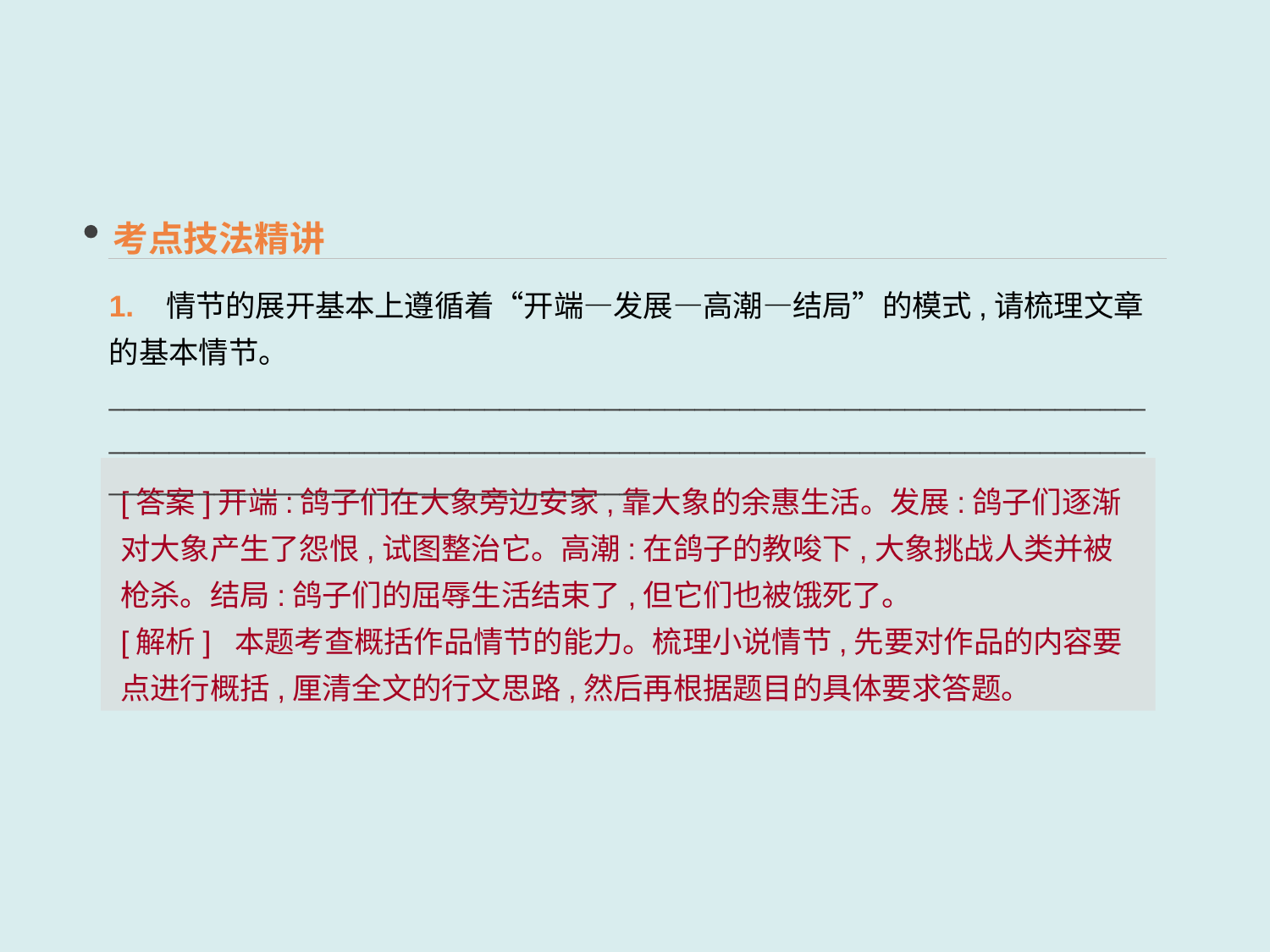

考点技法精讲

1.   情节的展开基本上遵循着“开端—发展—高潮—结局”的模式,请梳理文章的基本情节。
______________________________________________________________________________________________________________________________________________________________________________

[答案]开端:鸽子们在大象旁边安家,靠大象的余惠生活。发展:鸽子们逐渐对大象产生了怨恨,试图整治它。高潮:在鸽子的教唆下,大象挑战人类并被枪杀。结局:鸽子们的屈辱生活结束了,但它们也被饿死了。
[解析]  本题考查概括作品情节的能力。梳理小说情节,先要对作品的内容要点进行概括,厘清全文的行文思路,然后再根据题目的具体要求答题。